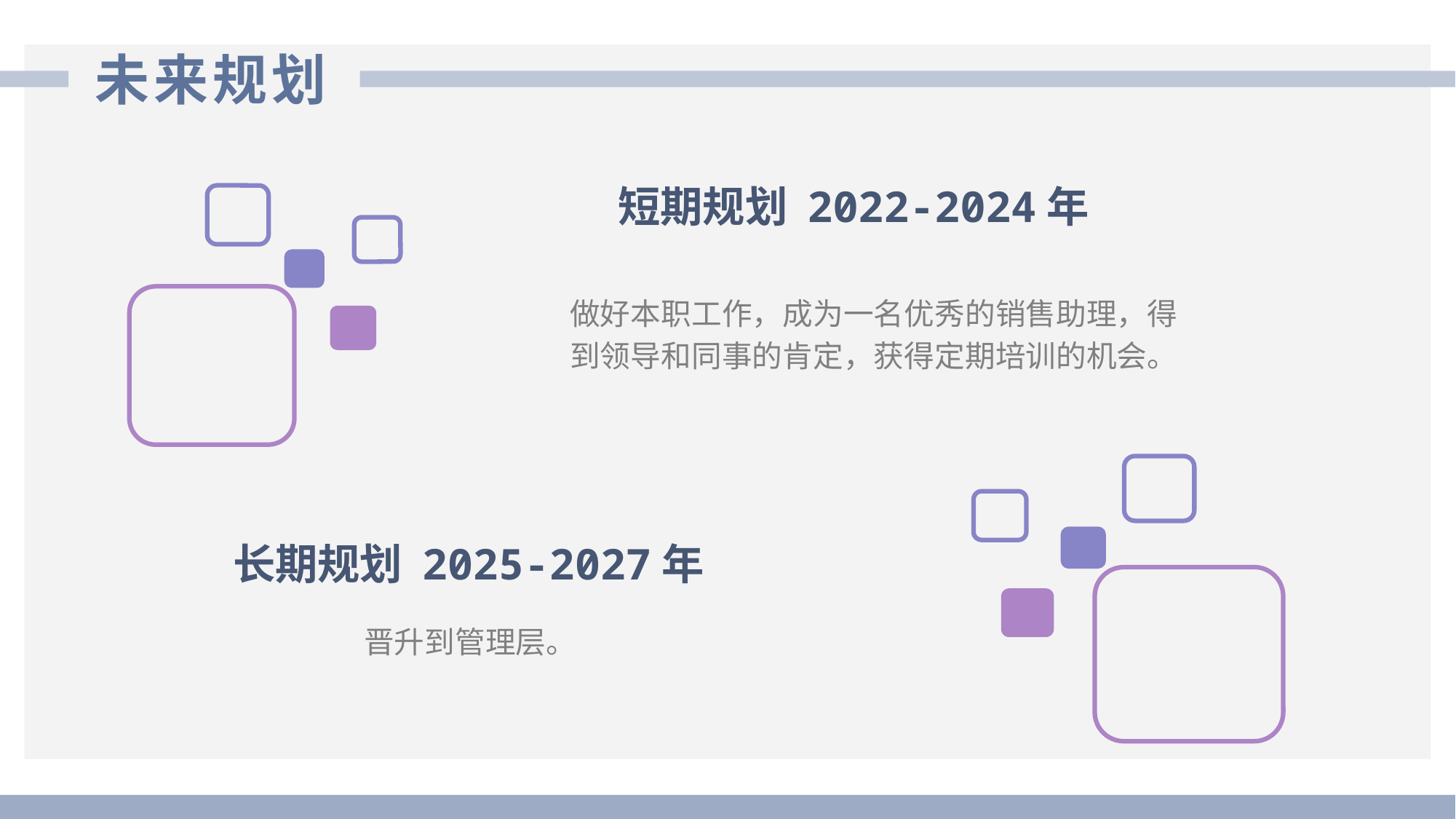

未来规划

短期规划 2022-2024年

做好本职工作，成为一名优秀的销售助理，得到领导和同事的肯定，获得定期培训的机会。

长期规划 2025-2027年
晋升到管理层。